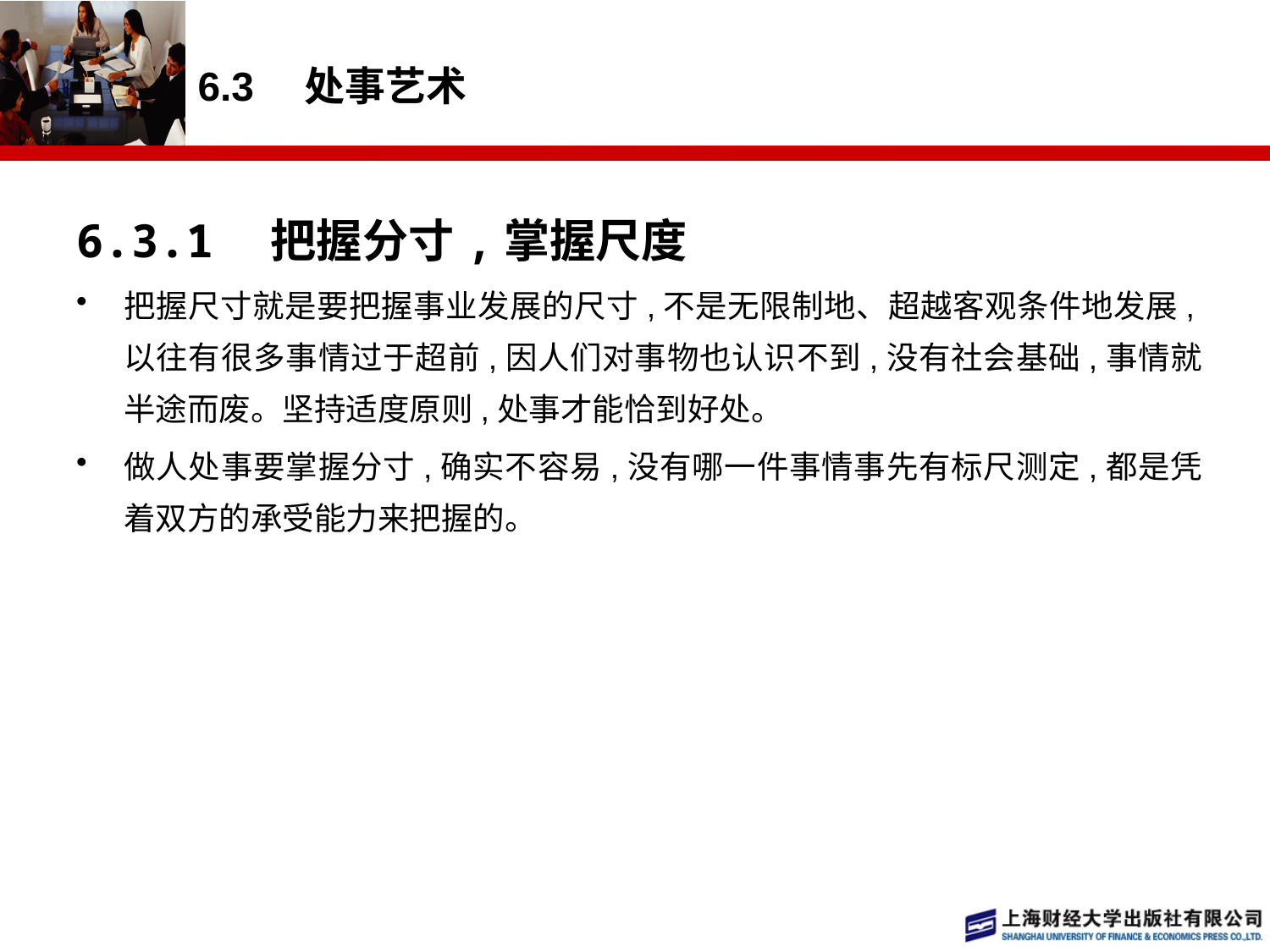

# 6.3　处事艺术
6.3.1　把握分寸,掌握尺度
把握尺寸就是要把握事业发展的尺寸,不是无限制地、超越客观条件地发展,以往有很多事情过于超前,因人们对事物也认识不到,没有社会基础,事情就半途而废。坚持适度原则,处事才能恰到好处。
做人处事要掌握分寸,确实不容易,没有哪一件事情事先有标尺测定,都是凭着双方的承受能力来把握的。